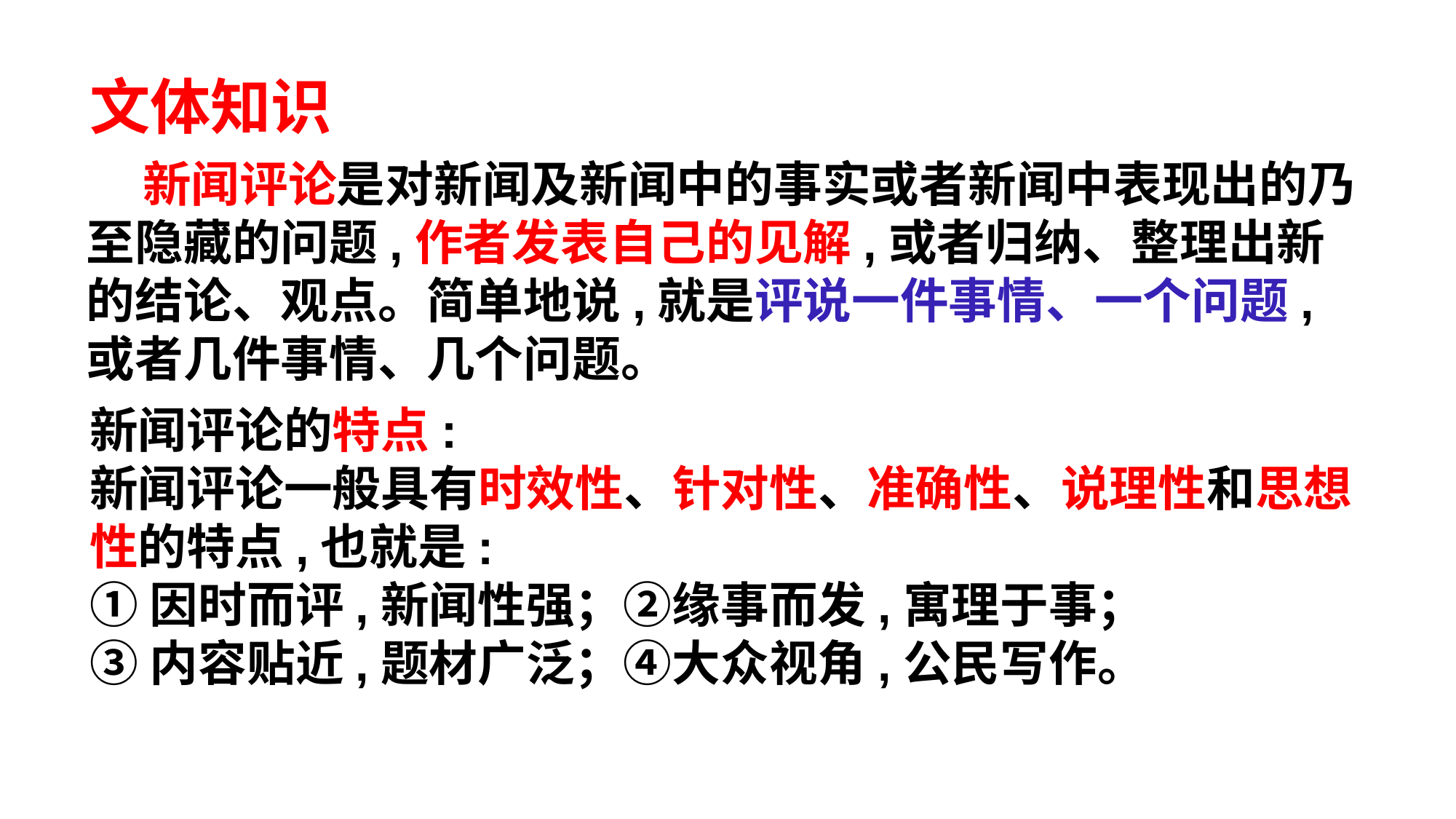

文体知识
    新闻评论是对新闻及新闻中的事实或者新闻中表现出的乃至隐藏的问题,作者发表自己的见解,或者归纳、整理出新的结论、观点。简单地说,就是评说一件事情、一个问题,或者几件事情、几个问题。
新闻评论的特点:
新闻评论一般具有时效性、针对性、准确性、说理性和思想性的特点,也就是:
①因时而评,新闻性强；②缘事而发,寓理于事；
③内容贴近,题材广泛；④大众视角,公民写作。